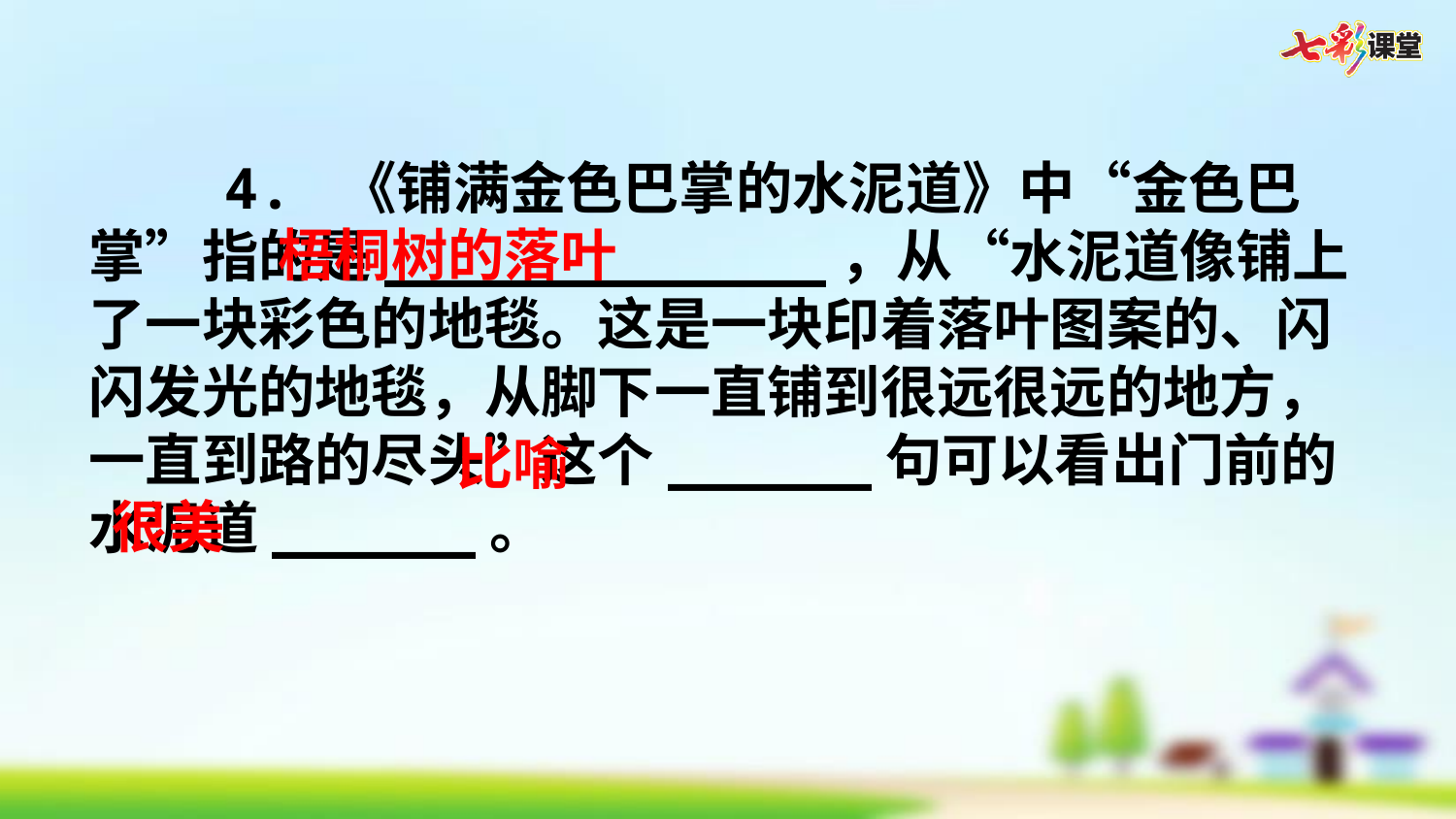

4. 《铺满金色巴掌的水泥道》中“金色巴掌”指的是_____________，从“水泥道像铺上了一块彩色的地毯。这是一块印着落叶图案的、闪闪发光的地毯，从脚下一直铺到很远很远的地方，一直到路的尽头”这个______句可以看出门前的水泥道______。
梧桐树的落叶
比喻
很美